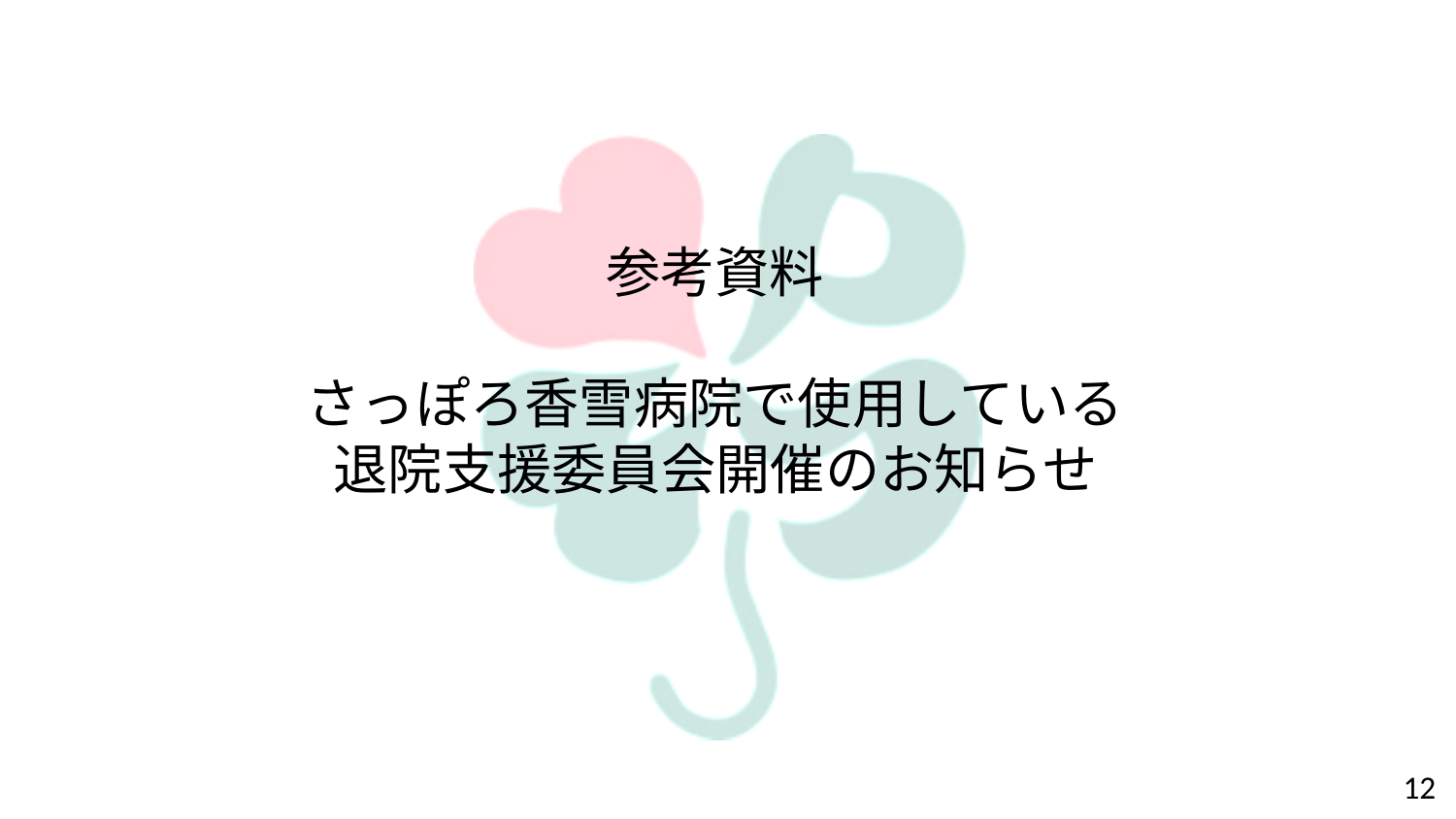

# 参考資料 さっぽろ香雪病院で使用している 退院支援委員会開催のお知らせ
12